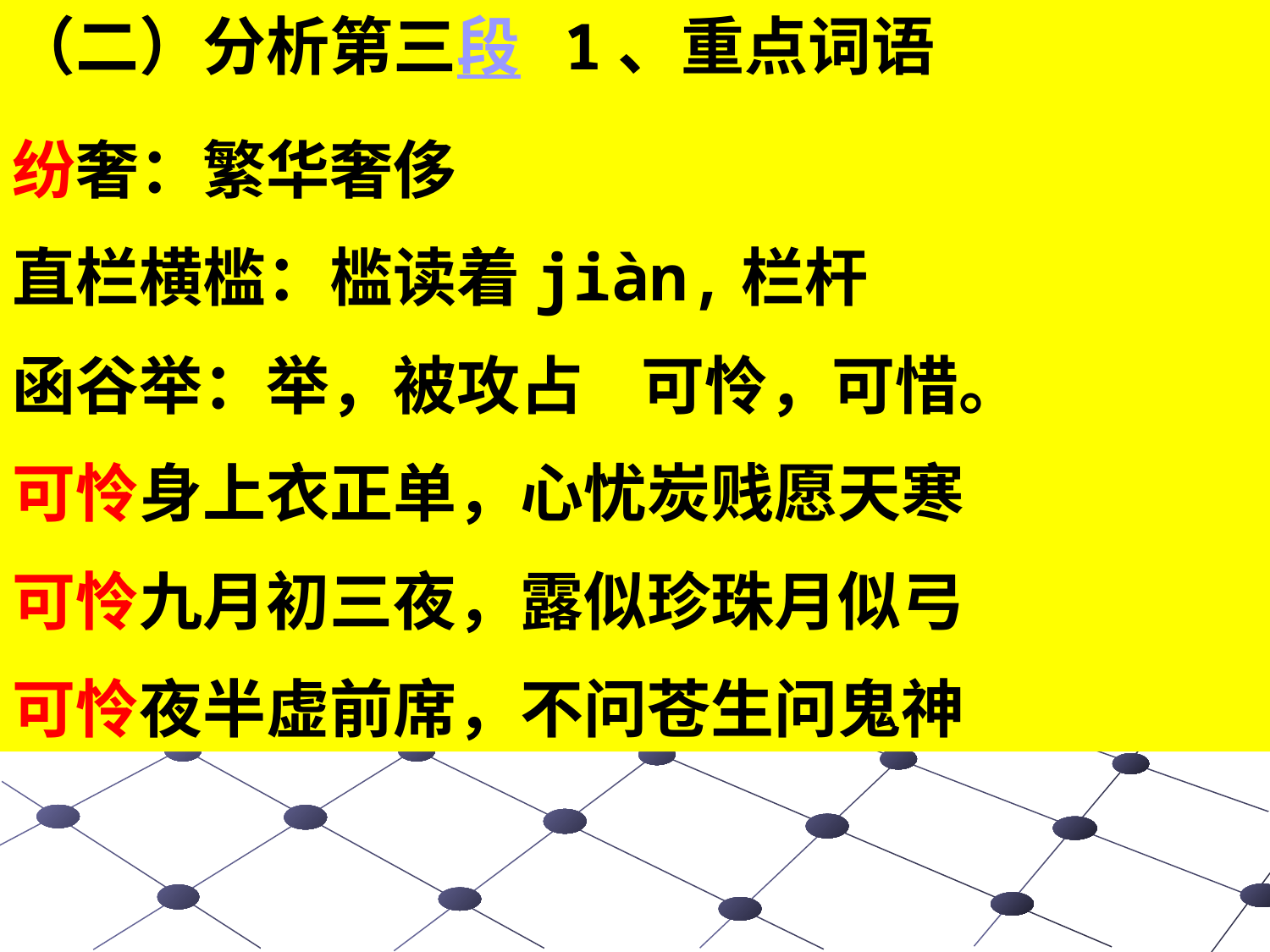

（二）分析第三段  1、重点词语
纷奢：繁华奢侈
直栏横槛：槛读着jiàn,栏杆
函谷举：举，被攻占    可怜，可惜。
可怜身上衣正单，心忧炭贱愿天寒
可怜九月初三夜，露似珍珠月似弓
可怜夜半虚前席，不问苍生问鬼神